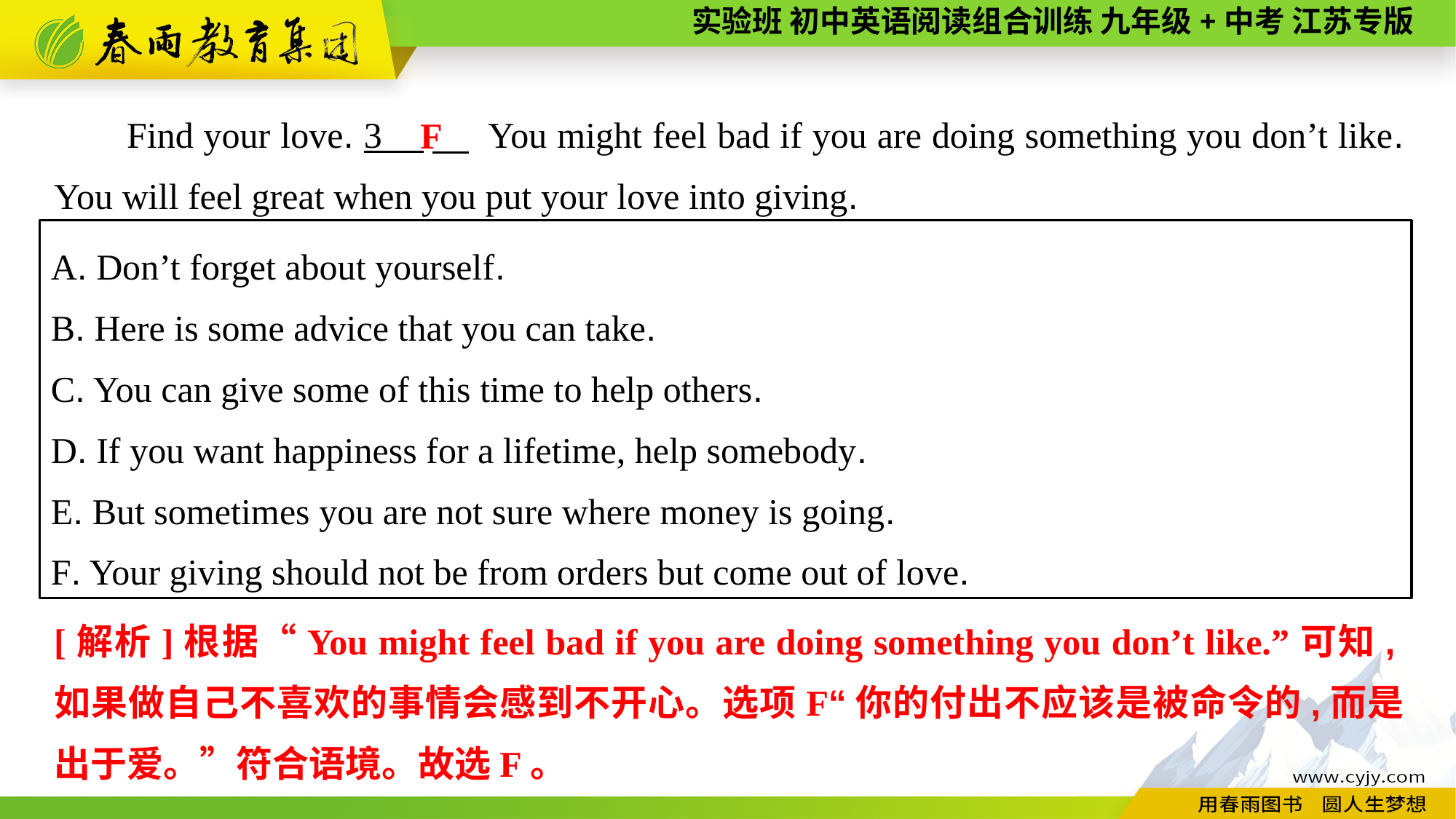

Find your love. 3    　 You might feel bad if you are doing something you don’t like. You will feel great when you put your love into giving.
F
A. Don’t forget about yourself.
B. Here is some advice that you can take.
C. You can give some of this time to help others.
D. If you want happiness for a lifetime, help somebody.
E. But sometimes you are not sure where money is going.
F. Your giving should not be from orders but come out of love.
[解析]根据“You might feel bad if you are doing something you don’t like.”可知,如果做自己不喜欢的事情会感到不开心。选项F“你的付出不应该是被命令的,而是出于爱。”符合语境。故选F。